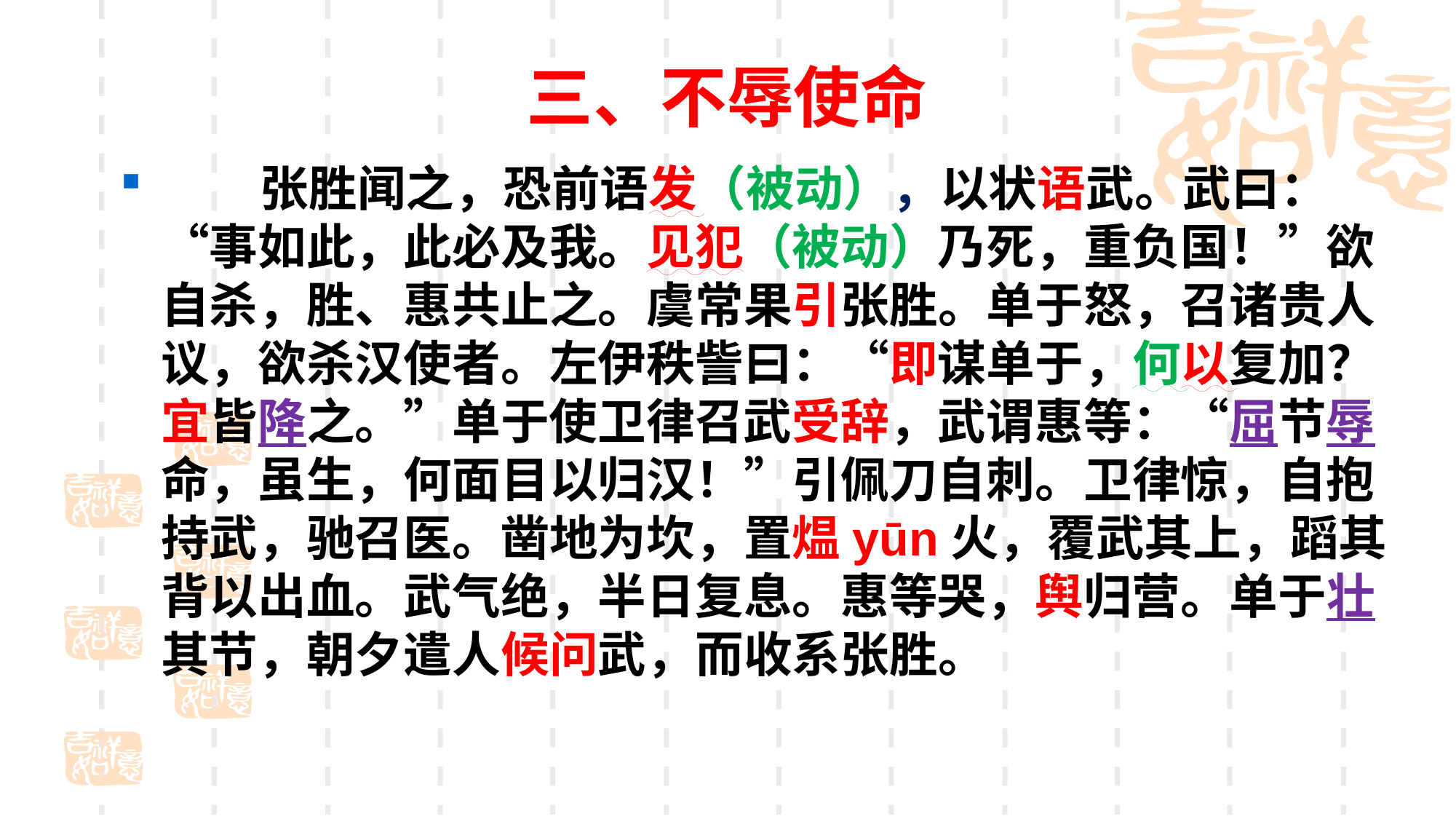

# 三、不辱使命
        张胜闻之，恐前语发（被动），以状语武。武曰：“事如此，此必及我。见犯（被动）乃死，重负国！”欲自杀，胜、惠共止之。虞常果引张胜。单于怒，召诸贵人议，欲杀汉使者。左伊秩訾曰：“即谋单于，何以复加？宜皆降之。”单于使卫律召武受辞，武谓惠等：“屈节辱命，虽生，何面目以归汉！”引佩刀自刺。卫律惊，自抱持武，驰召医。凿地为坎，置煴yūn火，覆武其上，蹈其背以出血。武气绝，半日复息。惠等哭，舆归营。单于壮其节，朝夕遣人候问武，而收系张胜。